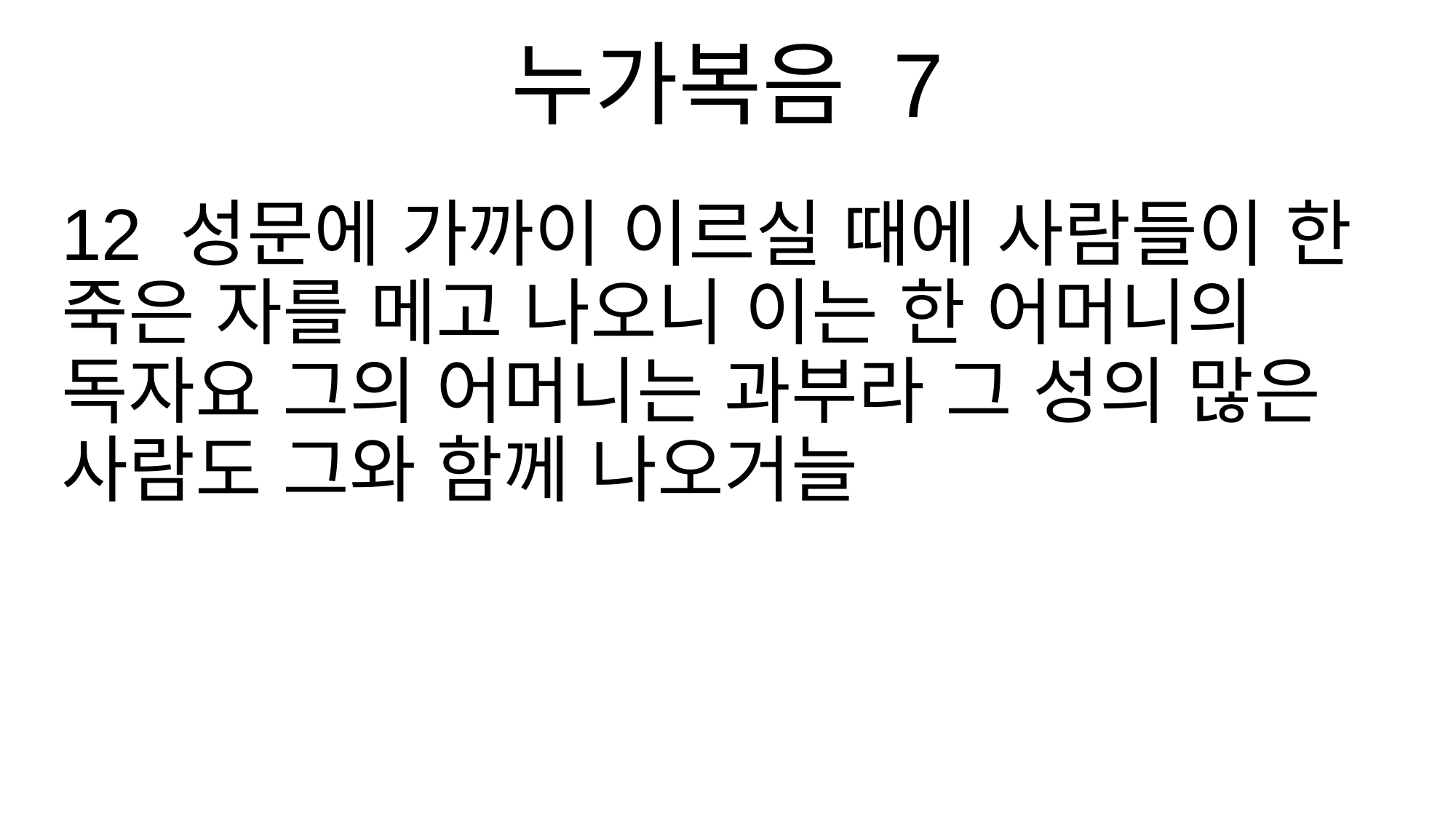

누가복음 7
12 성문에 가까이 이르실 때에 사람들이 한 죽은 자를 메고 나오니 이는 한 어머니의 독자요 그의 어머니는 과부라 그 성의 많은 사람도 그와 함께 나오거늘